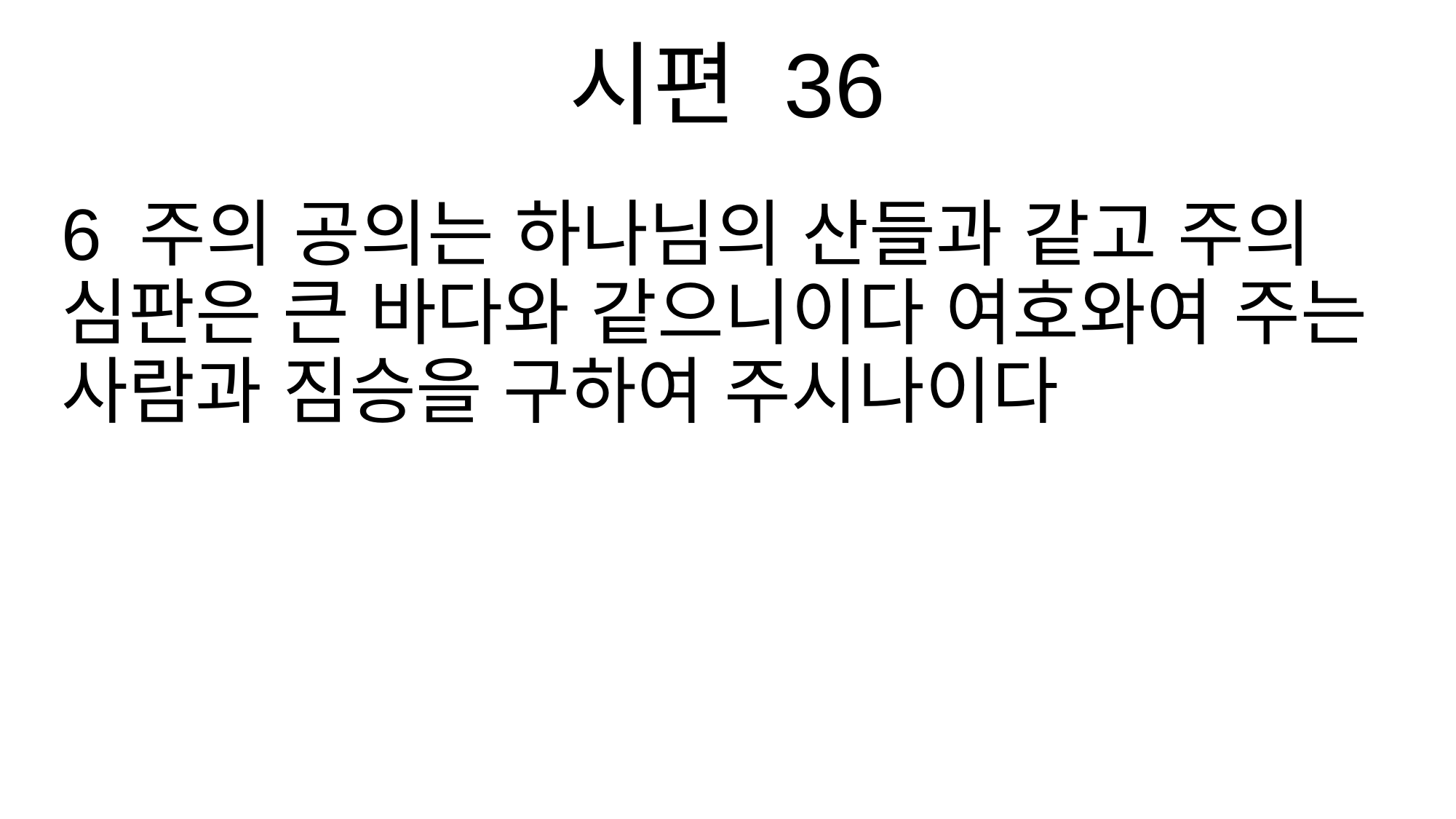

시편 36
6 주의 공의는 하나님의 산들과 같고 주의 심판은 큰 바다와 같으니이다 여호와여 주는 사람과 짐승을 구하여 주시나이다